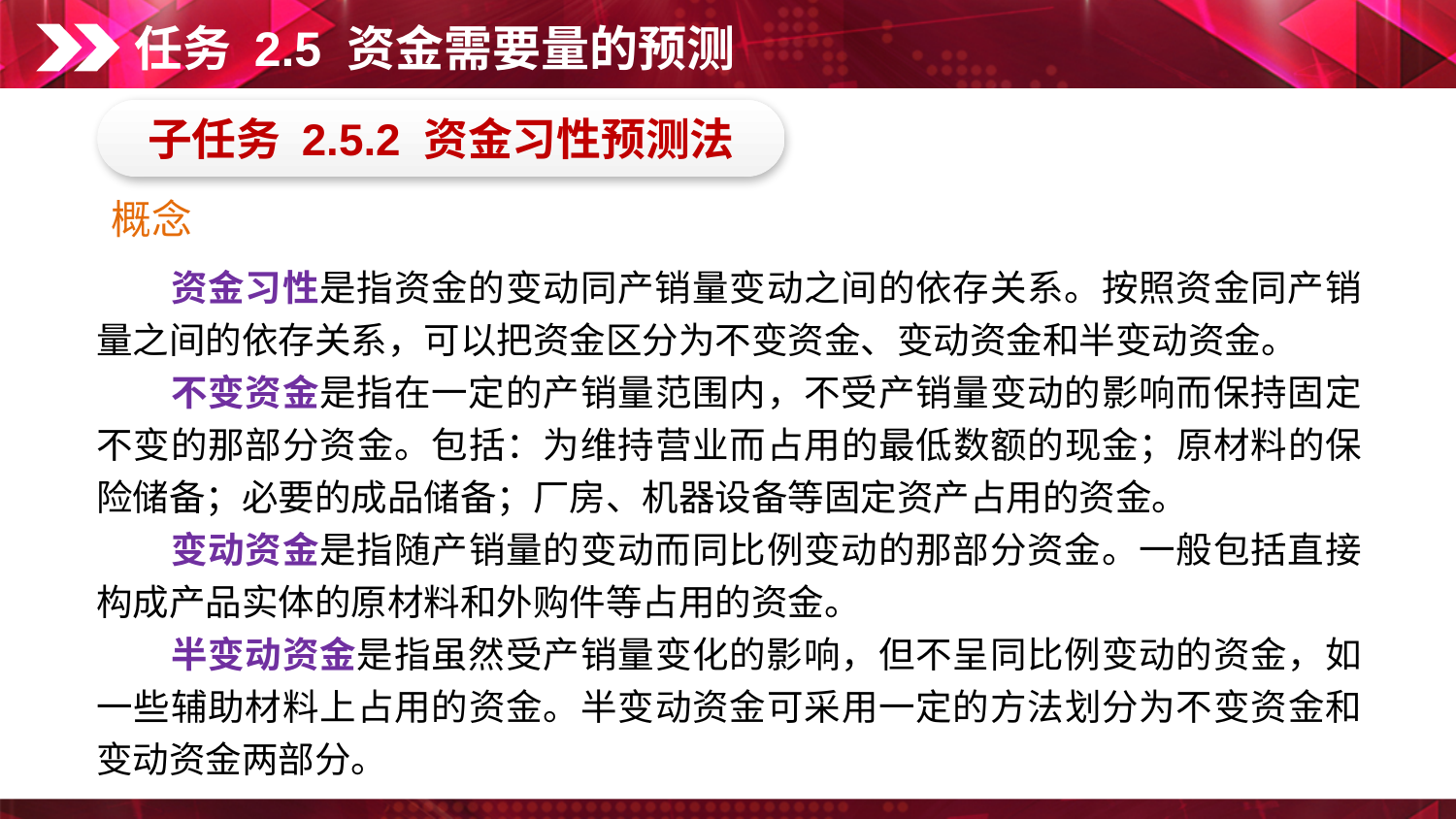

任务 2.5 资金需要量的预测

子任务 2.5.2 资金习性预测法
概念
　　资金习性是指资金的变动同产销量变动之间的依存关系。按照资金同产销量之间的依存关系，可以把资金区分为不变资金、变动资金和半变动资金。
　　不变资金是指在一定的产销量范围内，不受产销量变动的影响而保持固定不变的那部分资金。包括：为维持营业而占用的最低数额的现金；原材料的保险储备；必要的成品储备；厂房、机器设备等固定资产占用的资金。
　　变动资金是指随产销量的变动而同比例变动的那部分资金。一般包括直接构成产品实体的原材料和外购件等占用的资金。
　　半变动资金是指虽然受产销量变化的影响，但不呈同比例变动的资金，如一些辅助材料上占用的资金。半变动资金可采用一定的方法划分为不变资金和变动资金两部分。